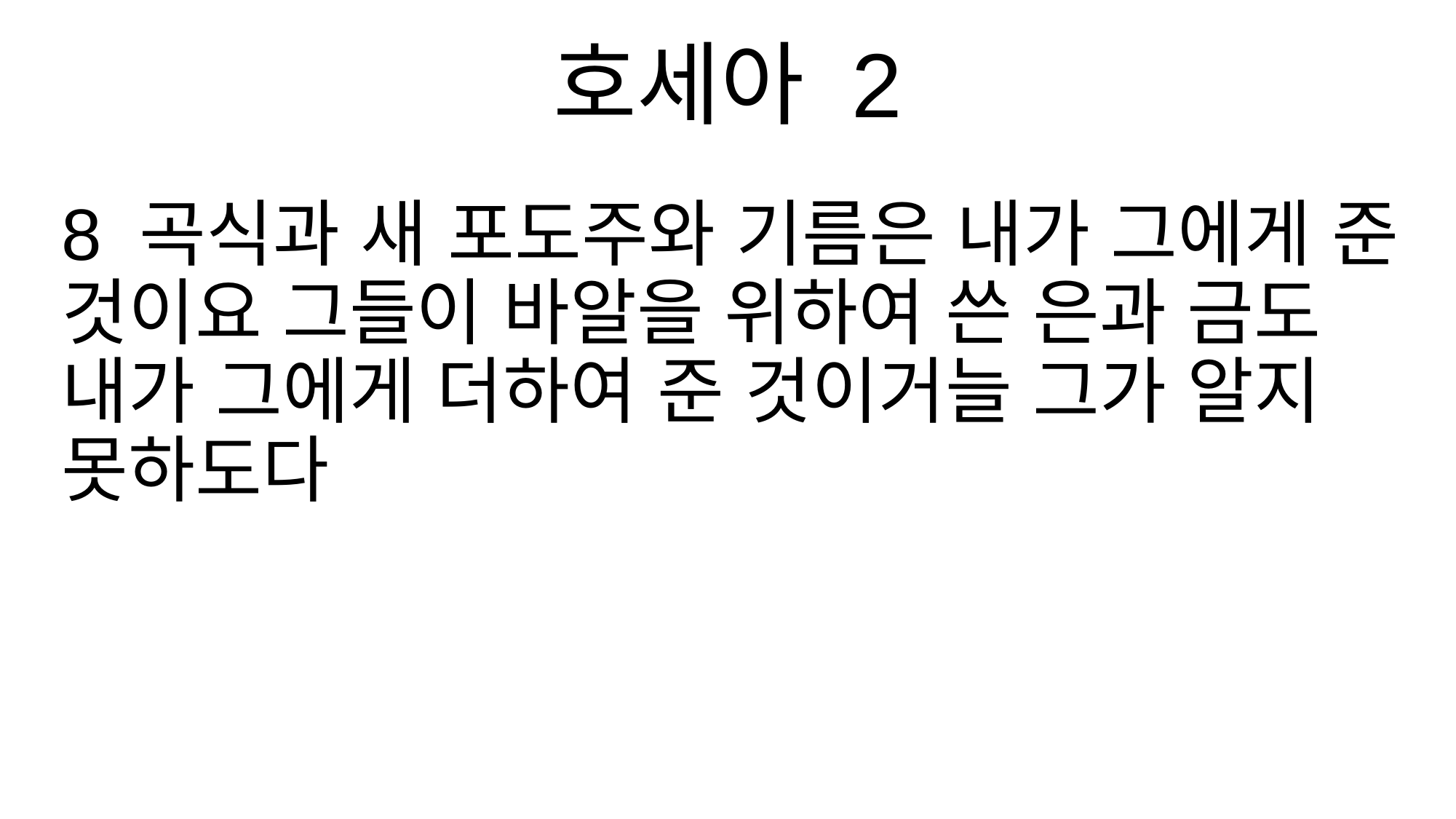

호세아 2
8 곡식과 새 포도주와 기름은 내가 그에게 준 것이요 그들이 바알을 위하여 쓴 은과 금도 내가 그에게 더하여 준 것이거늘 그가 알지 못하도다